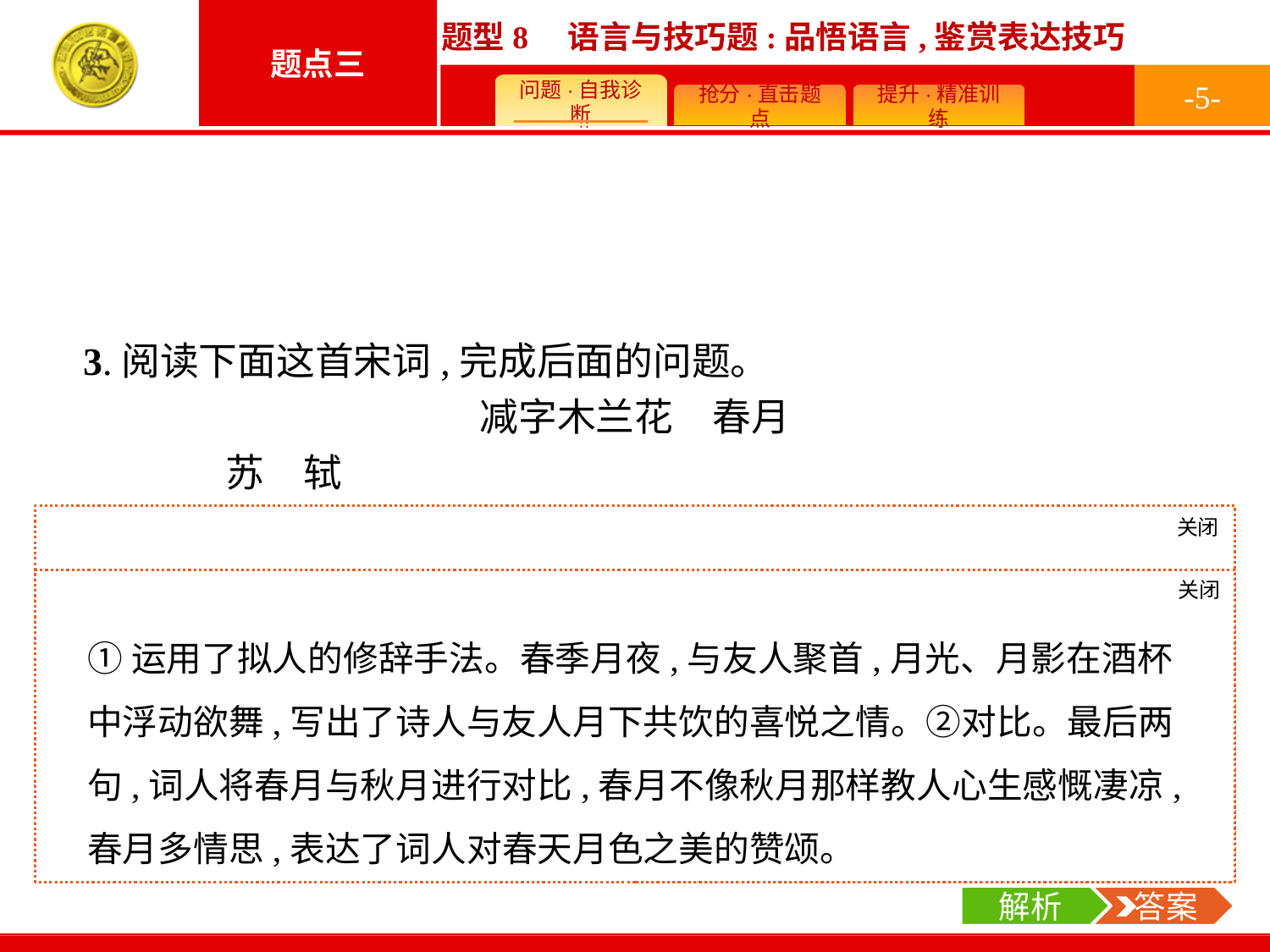

-5-
3.阅读下面这首宋词,完成后面的问题。
减字木兰花　春月
	苏　轼
春庭月午,摇荡香醪光欲舞。步转回廊,半落梅花婉娩香。　　轻云薄雾,总是少年行乐处。不似秋光,只与离人照断肠。
苏词运用了哪些手法描写春月?请简要分析。

关闭
解析

此题考查鉴赏诗歌的表现手法。结合诗歌的具体内容看,词人写的是春季午夜的月光,月光“欲舞”,是拟人手法;春庭的月光与秋庭的月光不同,春庭的月光“轻云薄雾”,给人以朦胧之美,秋庭的月光只与“离人照断肠”,是对比。结合诗歌的题目,可知这是词人写旧友重逢的欢乐,是对月光善解人意的赞美之情。
关闭

解析
  答案

①运用了拟人的修辞手法。春季月夜,与友人聚首,月光、月影在酒杯中浮动欲舞,写出了诗人与友人月下共饮的喜悦之情。②对比。最后两句,词人将春月与秋月进行对比,春月不像秋月那样教人心生感慨凄凉,春月多情思,表达了词人对春天月色之美的赞颂。
解析
  答案